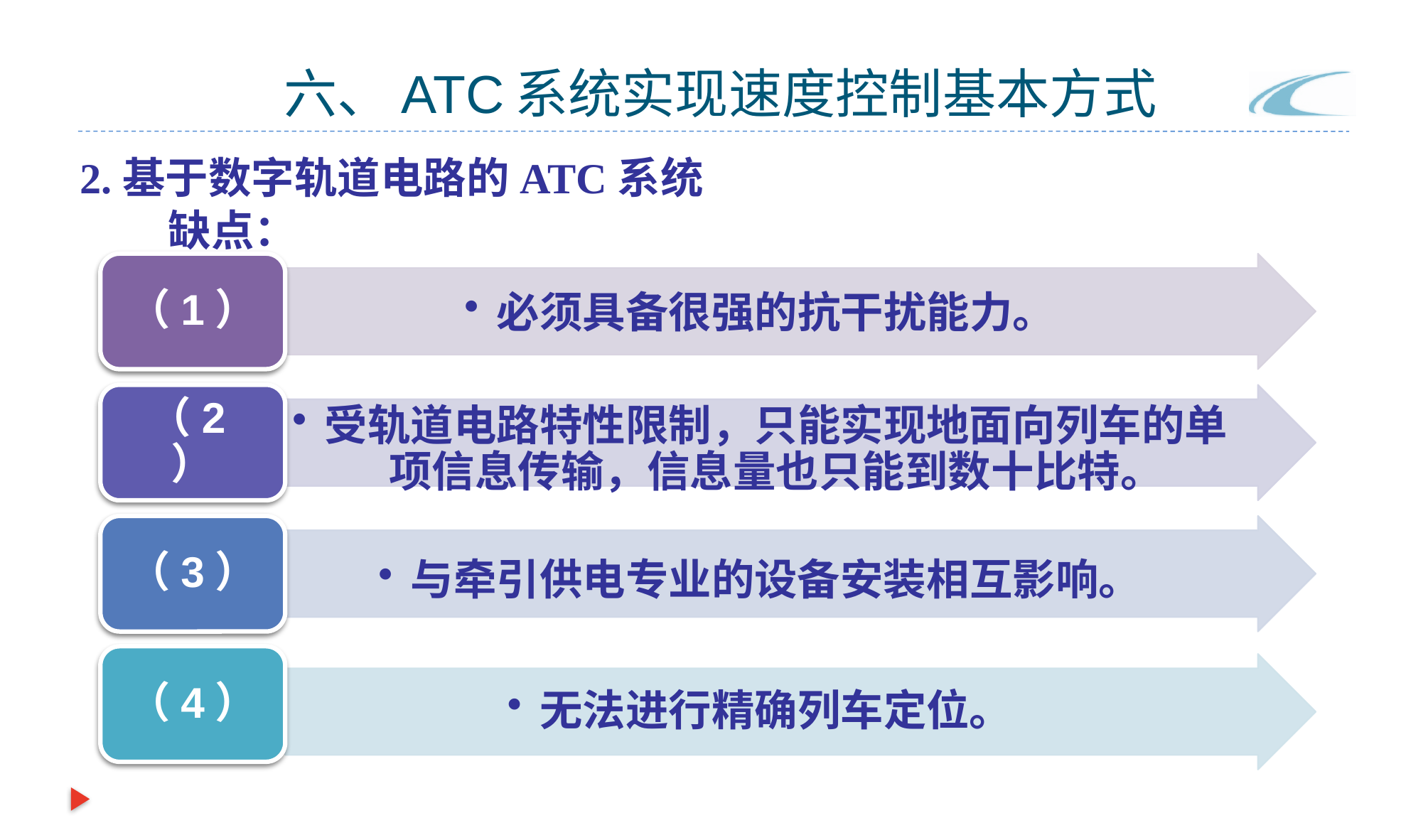

# 六、ATC系统实现速度控制基本方式
2.基于数字轨道电路的ATC系统
        缺点：

（1）

必须具备很强的抗干扰能力。

（2）

受轨道电路特性限制，只能实现地面向列车的单项信息传输，信息量也只能到数十比特。

（3）

与牵引供电专业的设备安装相互影响。

（4）

无法进行精确列车定位。